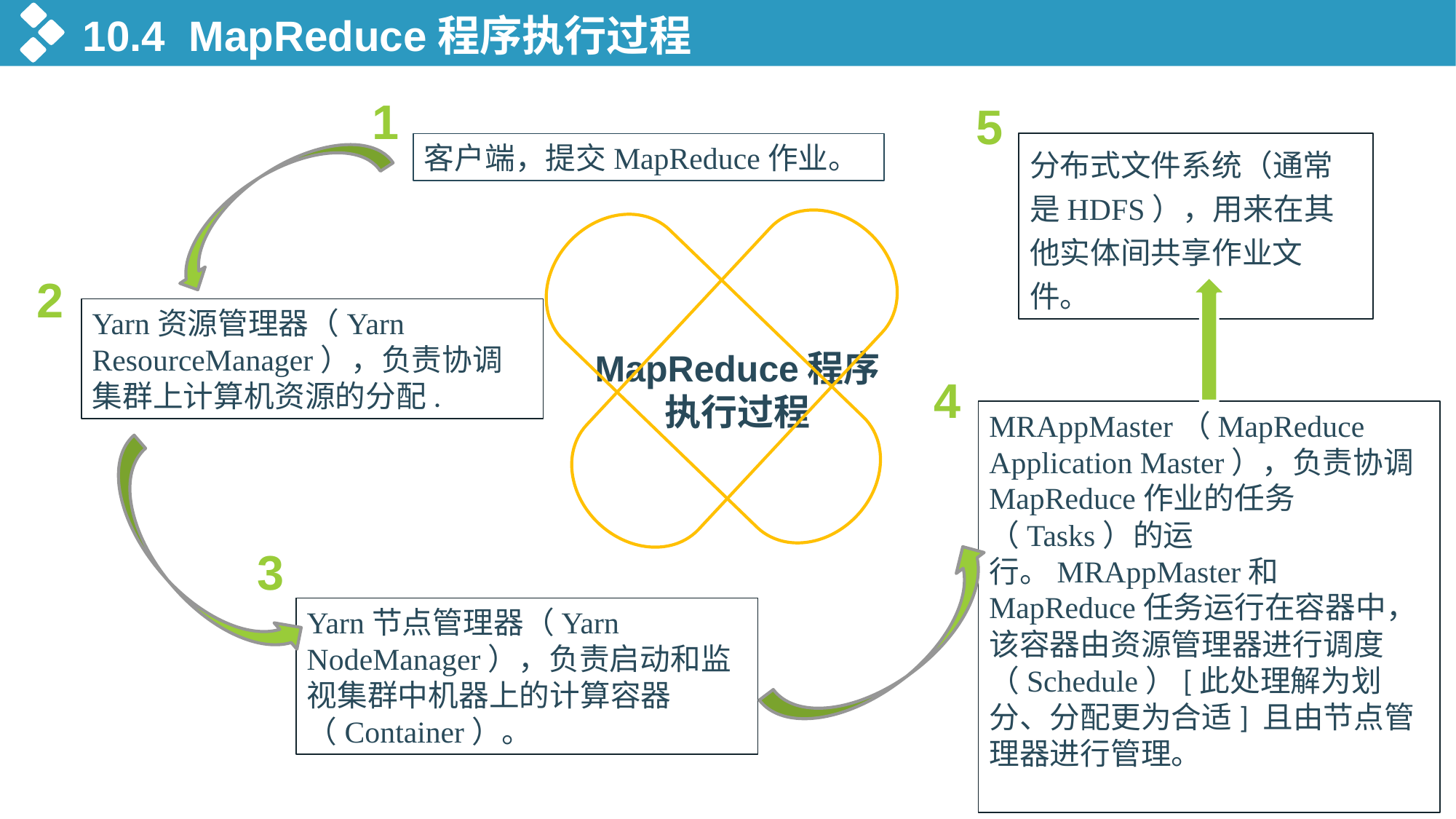

10.4  MapReduce程序执行过程

1
5
客户端，提交MapReduce作业。
分布式文件系统（通常是HDFS），用来在其他实体间共享作业文件。

2

Yarn资源管理器（Yarn ResourceManager），负责协调集群上计算机资源的分配.

MapReduce程序
执行过程
4
MRAppMaster（MapReduce Application Master），负责协调MapReduce作业的任务（Tasks）的运行。MRAppMaster和MapReduce任务运行在容器中，该容器由资源管理器进行调度（Schedule）[此处理解为划分、分配更为合适] 且由节点管理器进行管理。

3
Yarn节点管理器（Yarn NodeManager），负责启动和监视集群中机器上的计算容器（Container）。